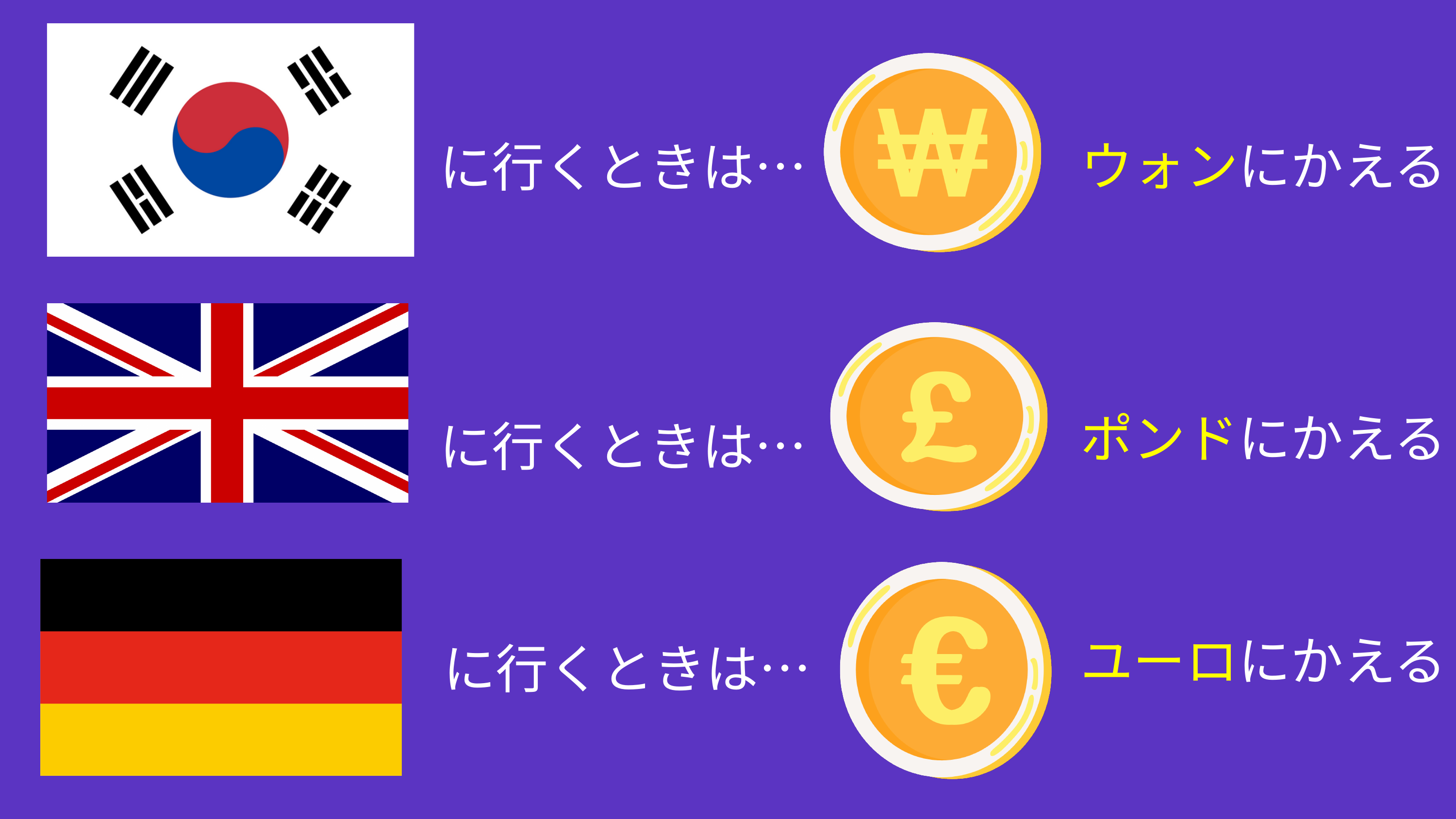

ウォンにかえる
に行くときは…

ポンドにかえる
に行くときは…

ユーロにかえる
に行くときは…